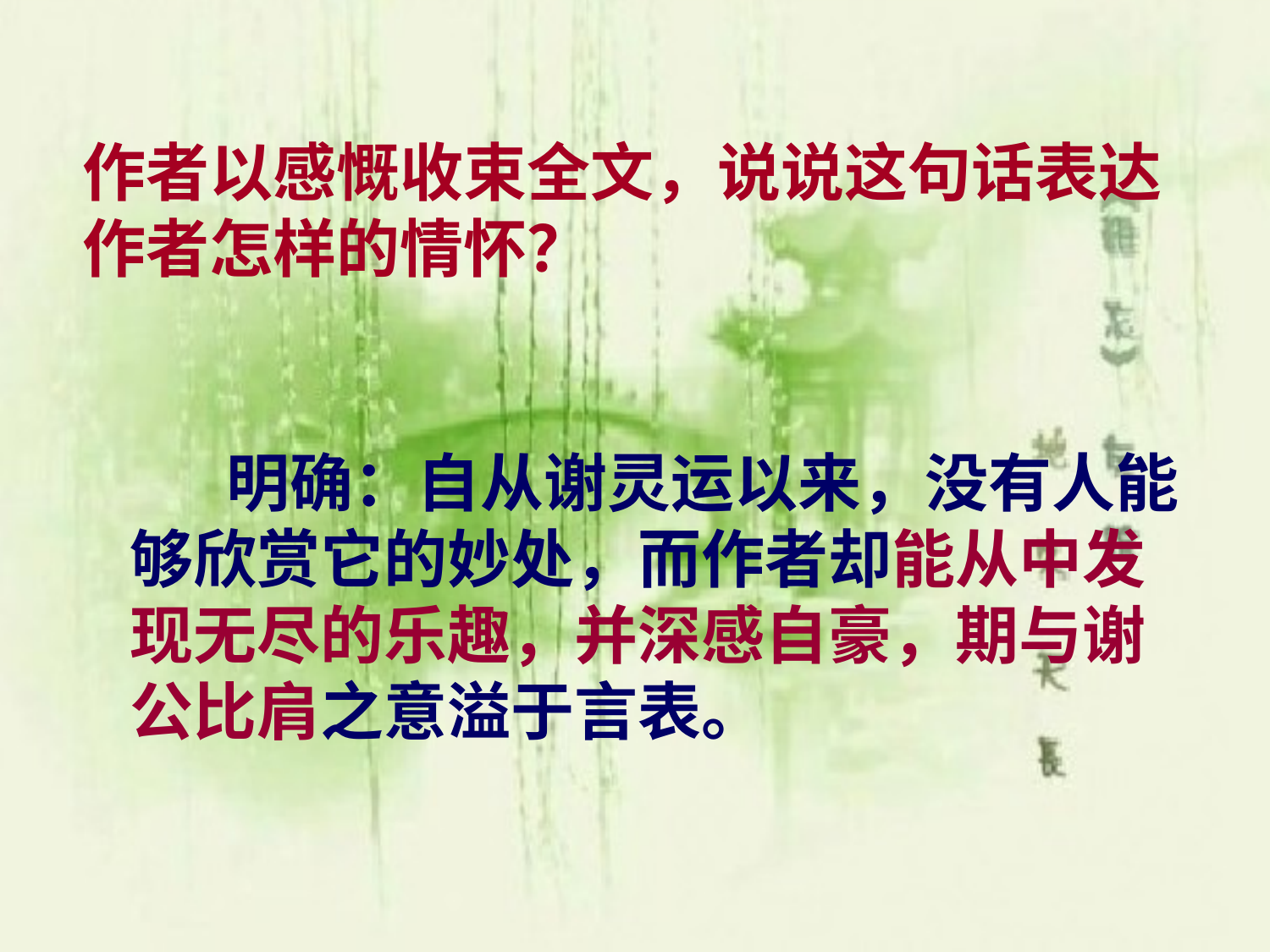

# 作者以感慨收束全文，说说这句话表达作者怎样的情怀？
         明确：自从谢灵运以来，没有人能够欣赏它的妙处，而作者却能从中发现无尽的乐趣，并深感自豪，期与谢公比肩之意溢于言表。